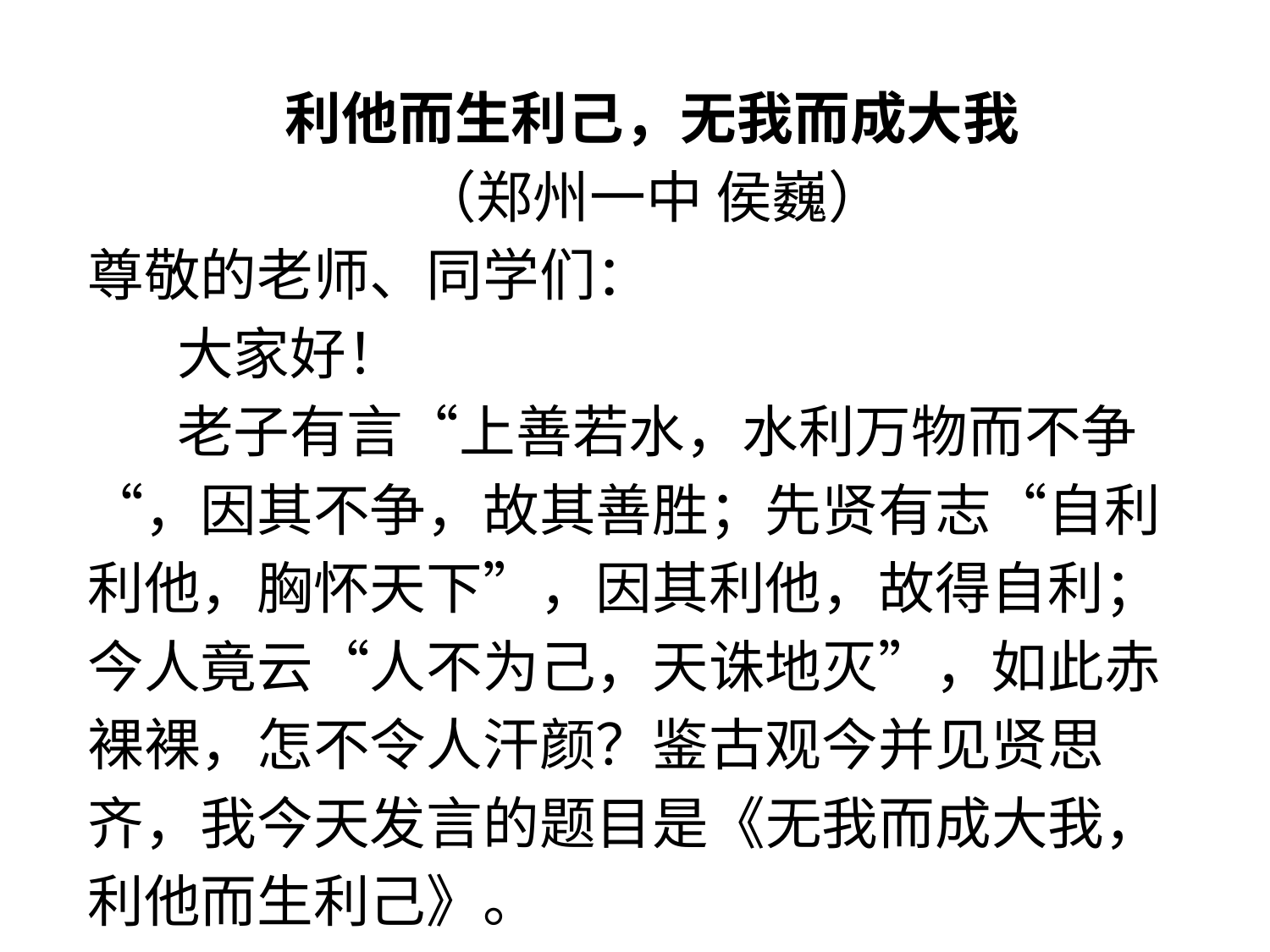

利他而生利己，无我而成大我
（郑州一中 侯巍）
尊敬的老师、同学们：
      大家好！
      老子有言“上善若水，水利万物而不争“，因其不争，故其善胜；先贤有志“自利利他，胸怀天下”，因其利他，故得自利；今人竟云“人不为己，天诛地灭”，如此赤裸裸，怎不令人汗颜？鉴古观今并见贤思齐，我今天发言的题目是《无我而成大我，利他而生利己》。